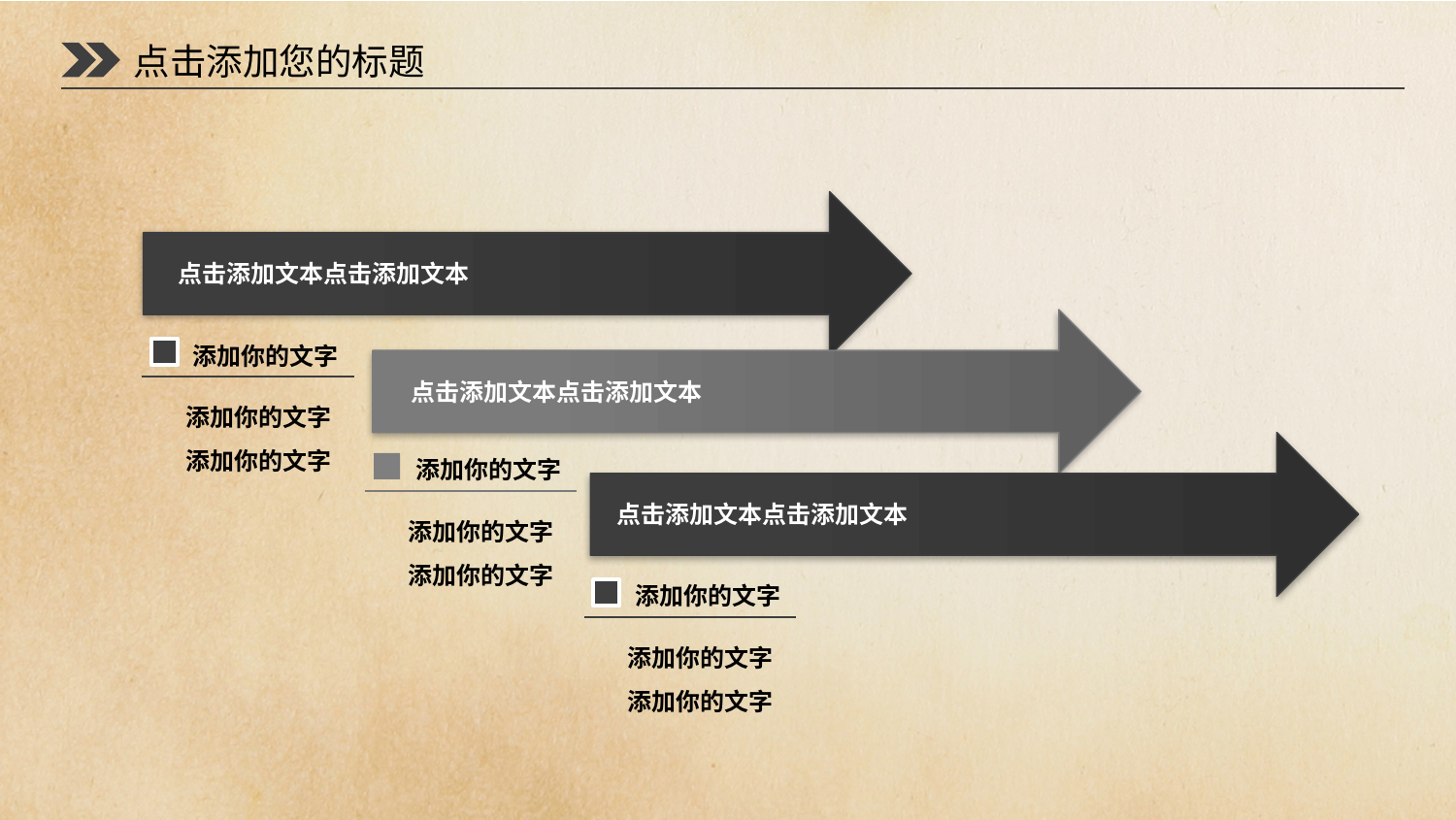

点击添加您的标题

点击添加文本点击添加文本
添加你的文字

点击添加文本点击添加文本
添加你的文字添加你的文字
添加你的文字

点击添加文本点击添加文本
添加你的文字添加你的文字
添加你的文字

添加你的文字添加你的文字